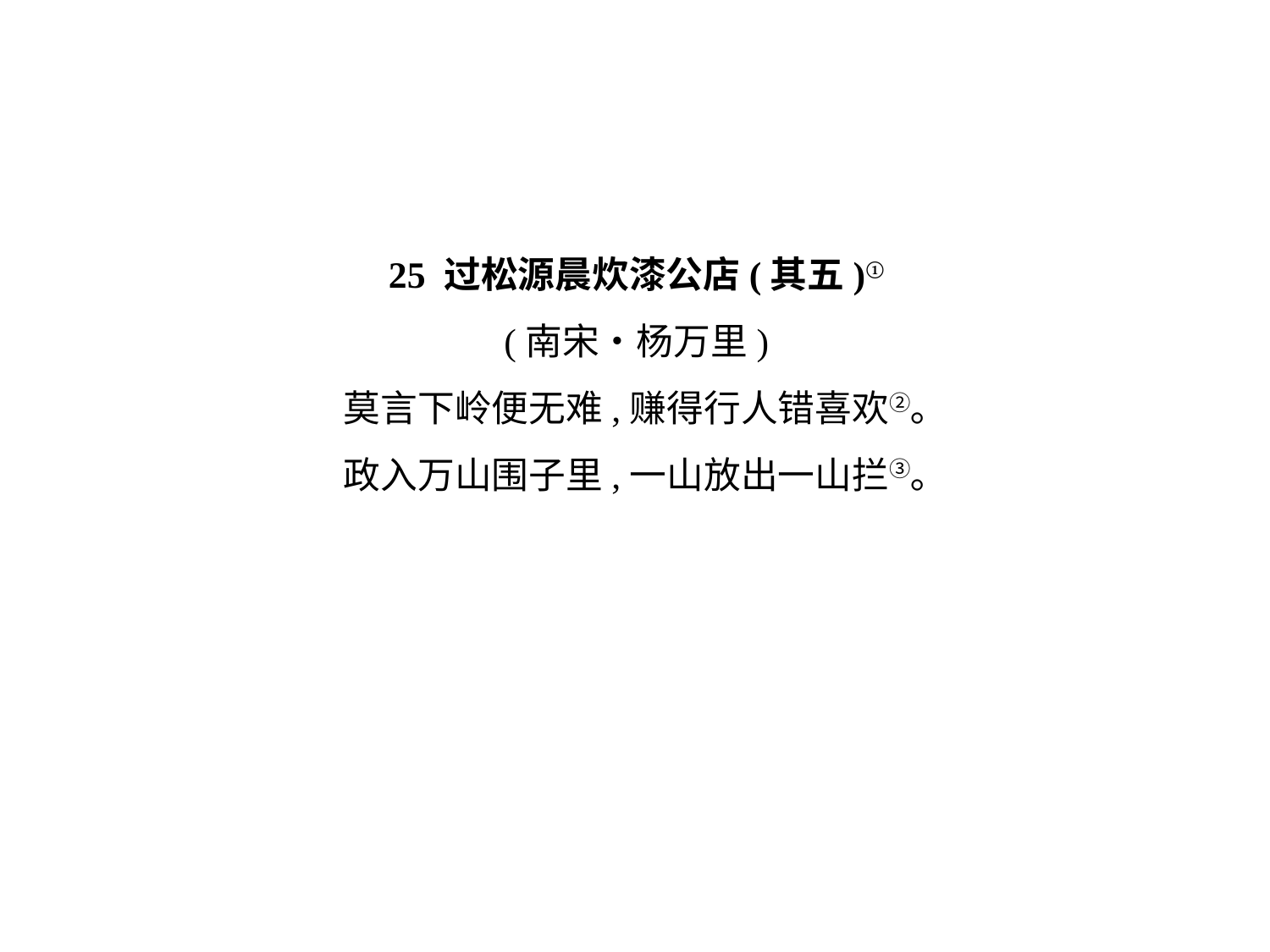

25 过松源晨炊漆公店(其五)①
(南宋•杨万里)
莫言下岭便无难,赚得行人错喜欢②｡
政入万山围子里,一山放出一山拦③｡